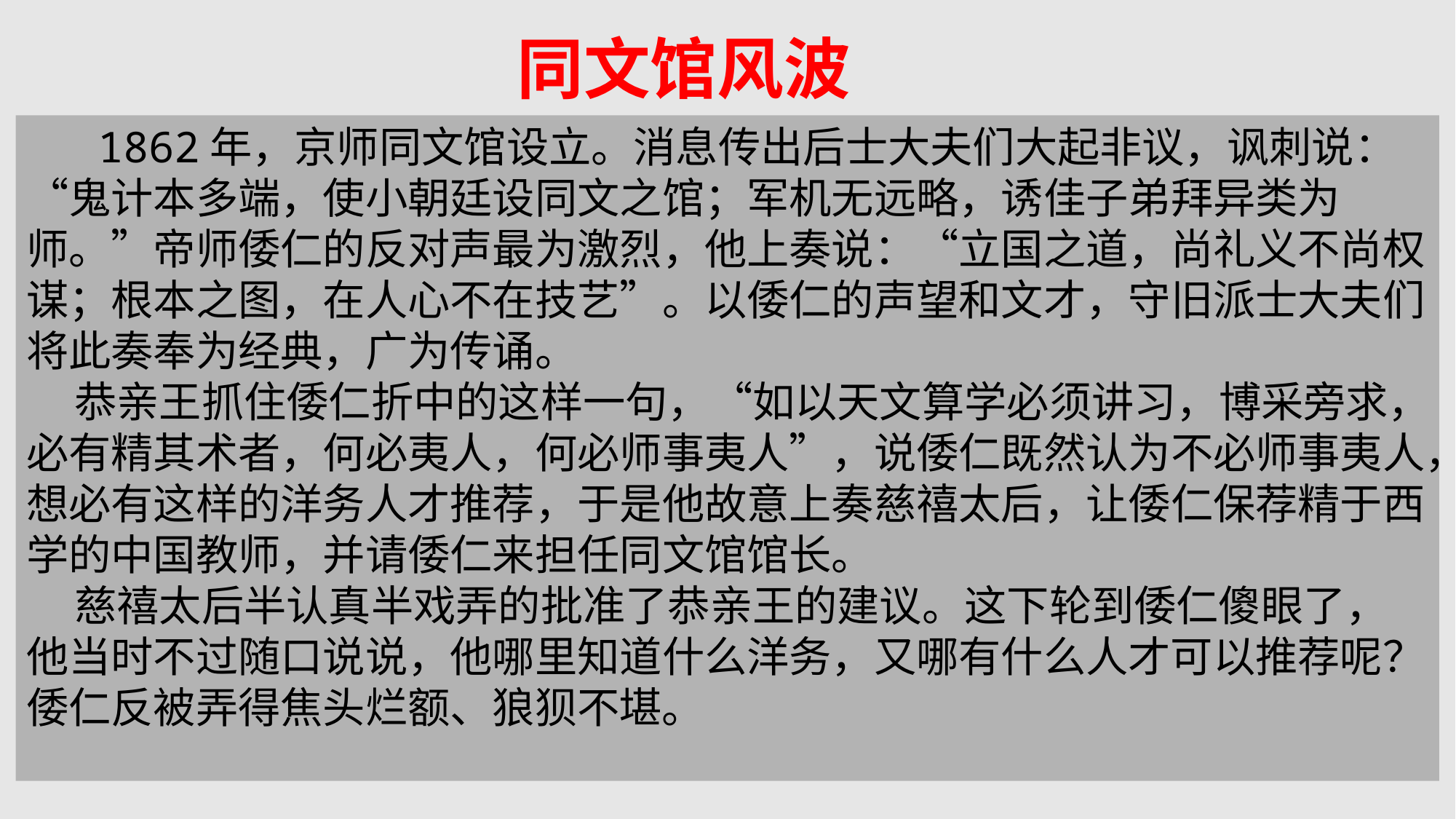

同文馆风波
       1862年，京师同文馆设立。消息传出后士大夫们大起非议，讽刺说：“鬼计本多端，使小朝廷设同文之馆；军机无远略，诱佳子弟拜异类为师。”帝师倭仁的反对声最为激烈，他上奏说：“立国之道，尚礼义不尚权谋；根本之图，在人心不在技艺”。以倭仁的声望和文才，守旧派士大夫们将此奏奉为经典，广为传诵。
    恭亲王抓住倭仁折中的这样一句，“如以天文算学必须讲习，博采旁求，必有精其术者，何必夷人，何必师事夷人”，说倭仁既然认为不必师事夷人，想必有这样的洋务人才推荐，于是他故意上奏慈禧太后，让倭仁保荐精于西学的中国教师，并请倭仁来担任同文馆馆长。
    慈禧太后半认真半戏弄的批准了恭亲王的建议。这下轮到倭仁傻眼了，他当时不过随口说说，他哪里知道什么洋务，又哪有什么人才可以推荐呢？倭仁反被弄得焦头烂额、狼狈不堪。